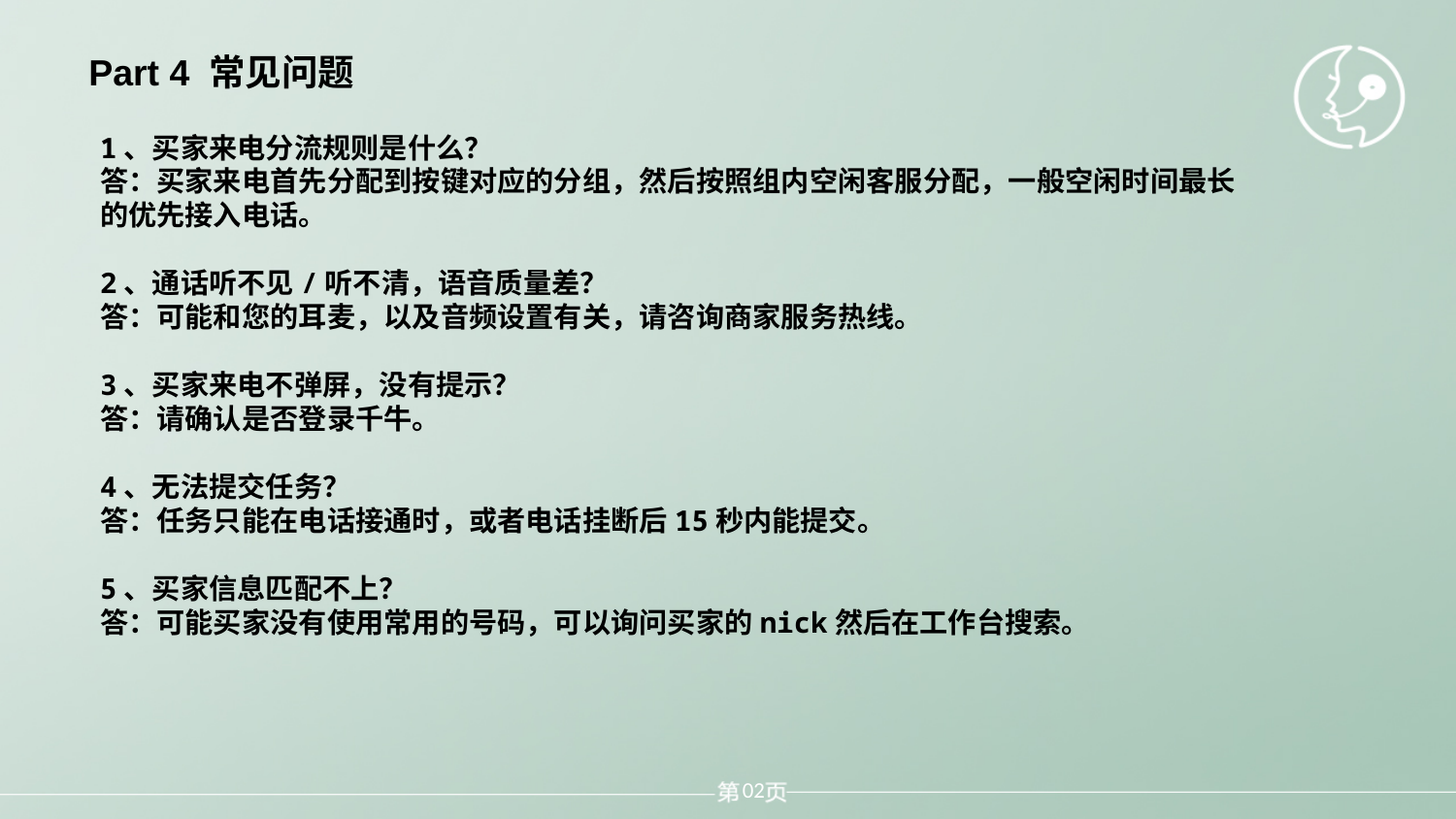

Part 4 常见问题
1、买家来电分流规则是什么？
答：买家来电首先分配到按键对应的分组，然后按照组内空闲客服分配，一般空闲时间最长的优先接入电话。

2、通话听不见/听不清，语音质量差？
答：可能和您的耳麦，以及音频设置有关，请咨询商家服务热线。

3、买家来电不弹屏，没有提示？
答：请确认是否登录千牛。

4、无法提交任务？
答：任务只能在电话接通时，或者电话挂断后15秒内能提交。

5、买家信息匹配不上？
答：可能买家没有使用常用的号码，可以询问买家的nick然后在工作台搜索。
02